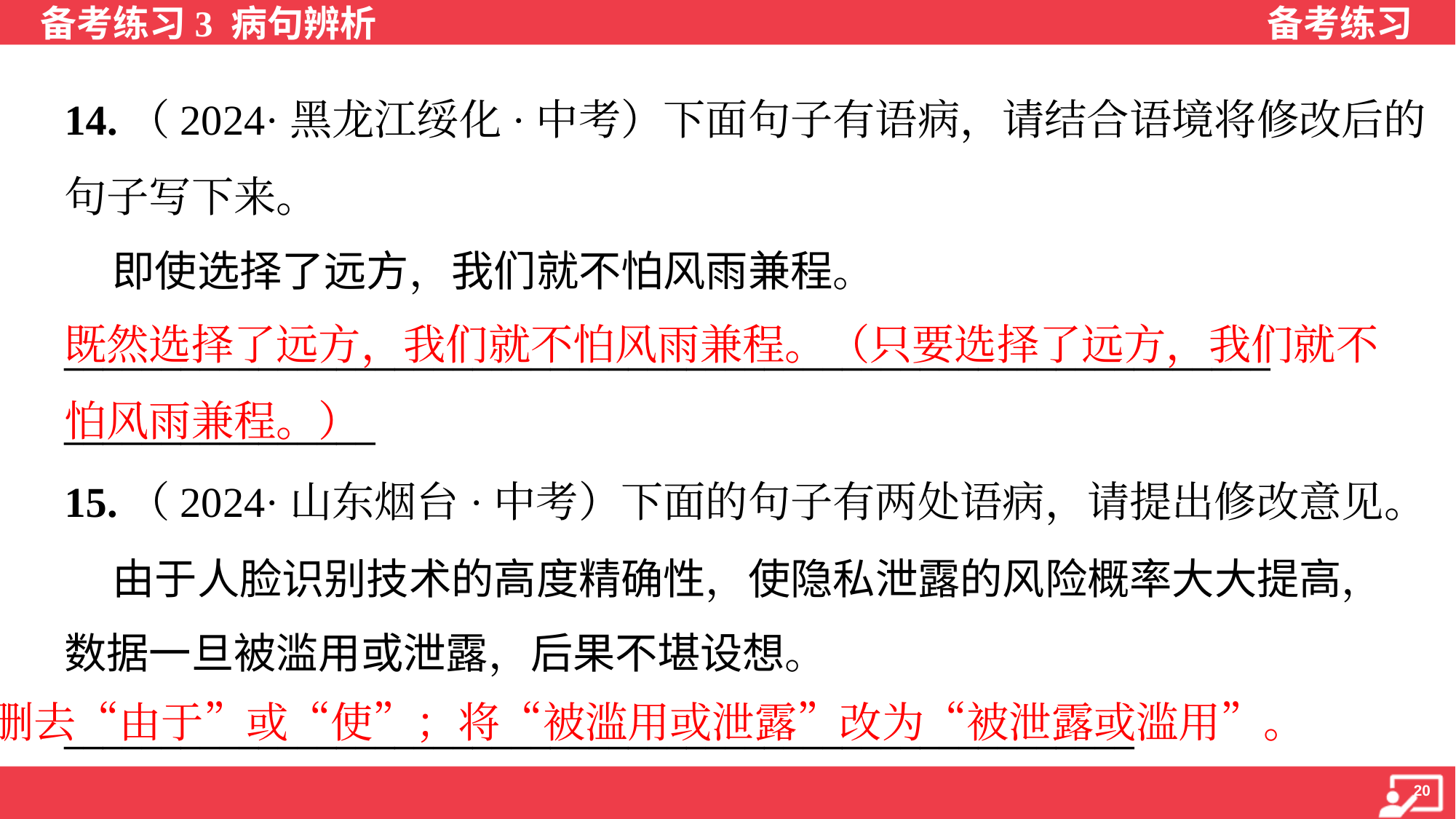

14.（2024·黑龙江绥化·中考）下面句子有语病，请结合语境将修改后的
句子写下来。
    即使选择了远方，我们就不怕风雨兼程。
既然选择了远方，我们就不怕风雨兼程。（只要选择了远方，我们就不怕风雨兼程。）
______________________________________________________________
________________
15.（2024·山东烟台·中考）下面的句子有两处语病，请提出修改意见。
    由于人脸识别技术的高度精确性，使隐私泄露的风险概率大大提高，
数据一旦被滥用或泄露，后果不堪设想。
删去“由于”或“使”；将“被滥用或泄露”改为“被泄露或滥用”。
_______________________________________________________